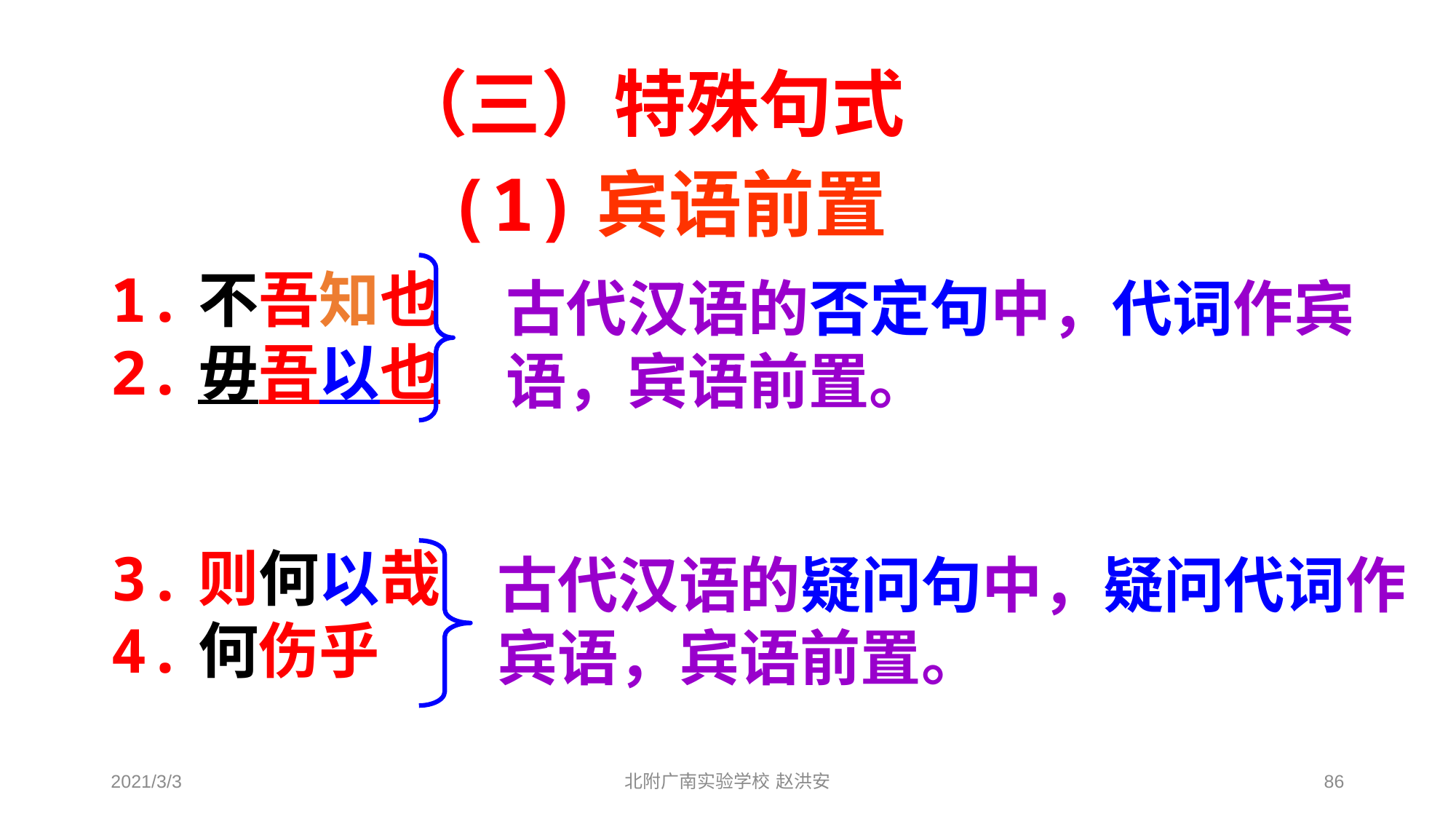

（三）特殊句式
(1)宾语前置

1.不吾知也
2.毋吾以也
古代汉语的否定句中，代词作宾语，宾语前置。

3.则何以哉
4.何伤乎

古代汉语的疑问句中，疑问代词作宾语，宾语前置。
2021/3/3
北附广南实验学校 赵洪安
86